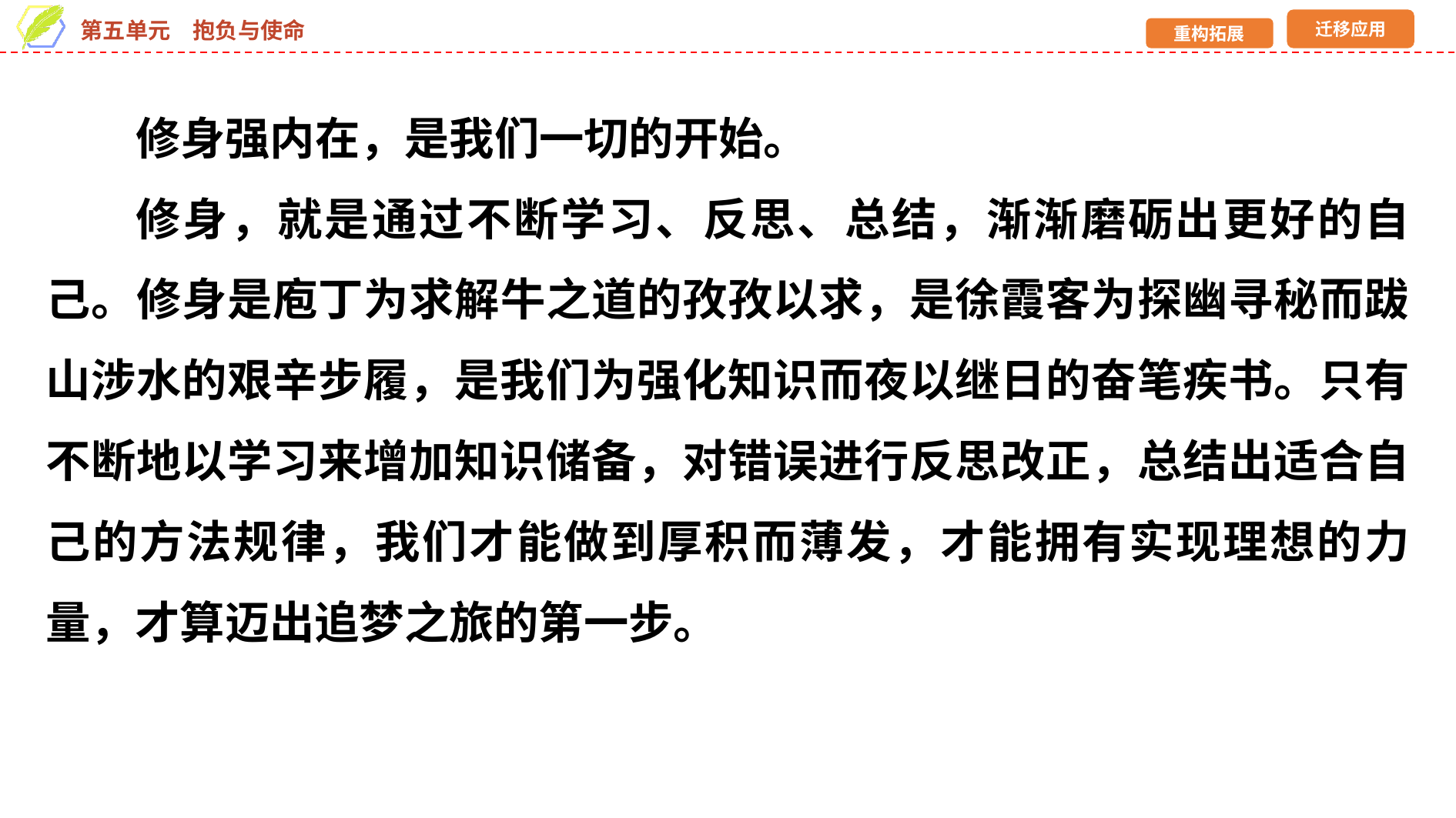

修身强内在，是我们一切的开始。
修身，就是通过不断学习、反思、总结，渐渐磨砺出更好的自己。修身是庖丁为求解牛之道的孜孜以求，是徐霞客为探幽寻秘而跋山涉水的艰辛步履，是我们为强化知识而夜以继日的奋笔疾书。只有不断地以学习来增加知识储备，对错误进行反思改正，总结出适合自己的方法规律，我们才能做到厚积而薄发，才能拥有实现理想的力量，才算迈出追梦之旅的第一步。